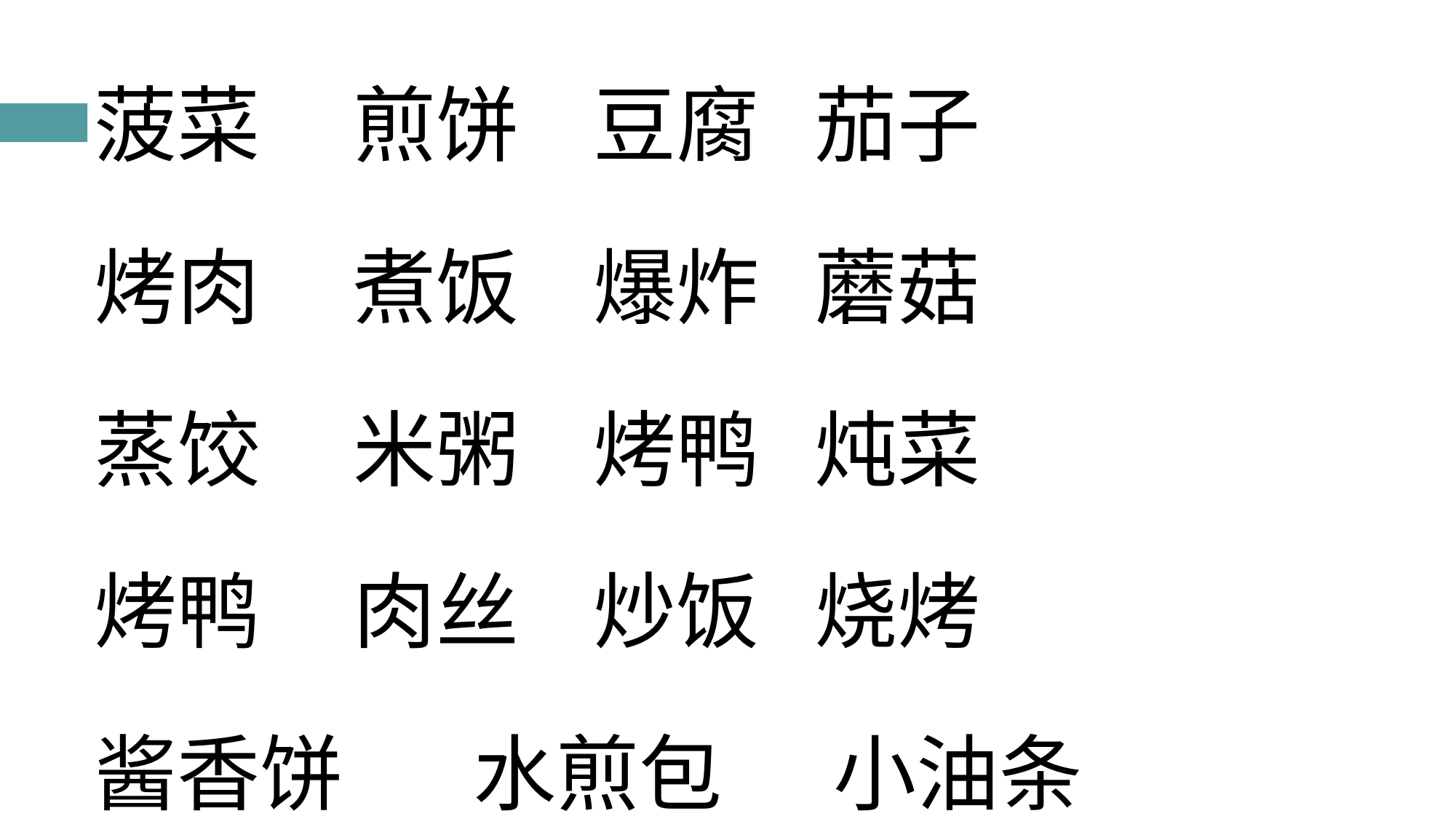

菠菜     煎饼    豆腐   茄子
烤肉     煮饭    爆炸   蘑菇
蒸饺     米粥    烤鸭   炖菜
烤鸭     肉丝    炒饭   烧烤
酱香饼       水煎包      小油条